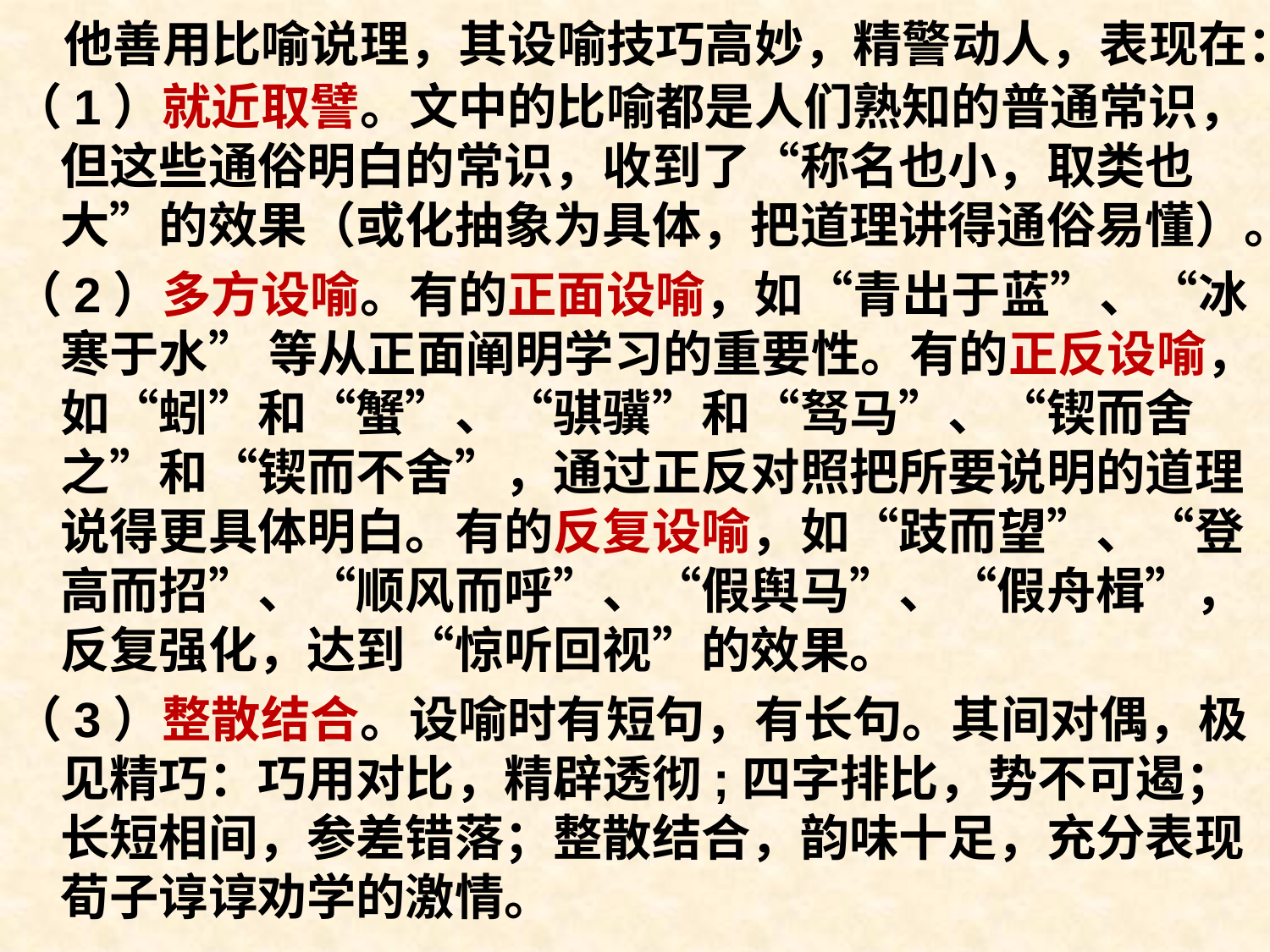

他善用比喻说理，其设喻技巧高妙，精警动人，表现在：

#
（1）就近取譬。文中的比喻都是人们熟知的普通常识，但这些通俗明白的常识，收到了“称名也小，取类也大”的效果（或化抽象为具体，把道理讲得通俗易懂）。
（2）多方设喻。有的正面设喻，如“青出于蓝”、“冰寒于水” 等从正面阐明学习的重要性。有的正反设喻，如“蚓”和“蟹”、“骐骥”和“驽马”、“锲而舍之”和“锲而不舍”，通过正反对照把所要说明的道理说得更具体明白。有的反复设喻，如“跂而望”、“登高而招”、“顺风而呼”、“假舆马”、“假舟楫”，反复强化，达到“惊听回视”的效果。
（3）整散结合。设喻时有短句，有长句。其间对偶，极见精巧：巧用对比，精辟透彻;四字排比，势不可遏；长短相间，参差错落；整散结合，韵味十足，充分表现荀子谆谆劝学的激情。